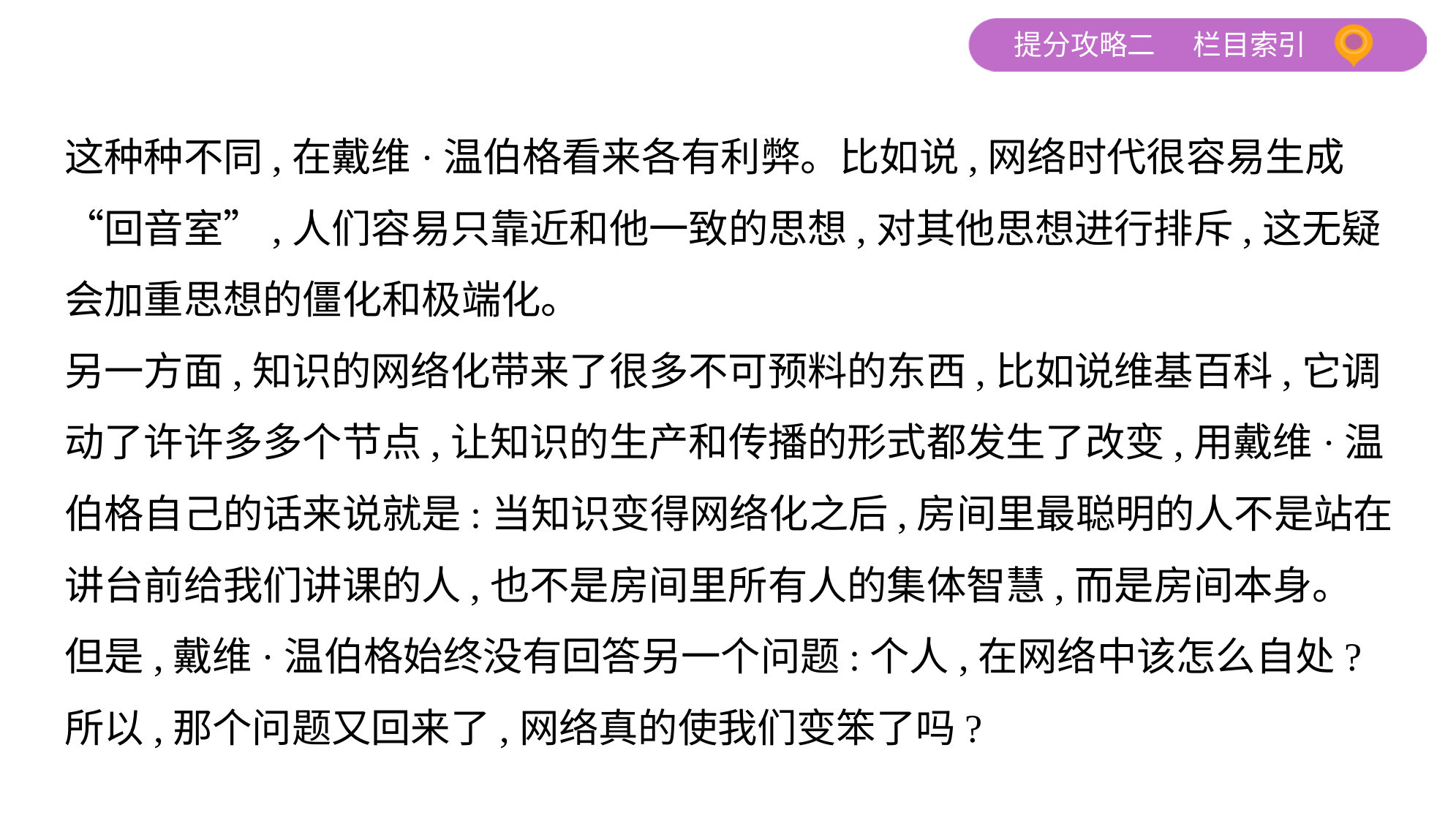

这种种不同,在戴维·温伯格看来各有利弊。比如说,网络时代很容易生成
“回音室”,人们容易只靠近和他一致的思想,对其他思想进行排斥,这无疑
会加重思想的僵化和极端化。
另一方面,知识的网络化带来了很多不可预料的东西,比如说维基百科,它调
动了许许多多个节点,让知识的生产和传播的形式都发生了改变,用戴维·温
伯格自己的话来说就是:当知识变得网络化之后,房间里最聪明的人不是站在
讲台前给我们讲课的人,也不是房间里所有人的集体智慧,而是房间本身。
但是,戴维·温伯格始终没有回答另一个问题:个人,在网络中该怎么自处?
所以,那个问题又回来了,网络真的使我们变笨了吗?